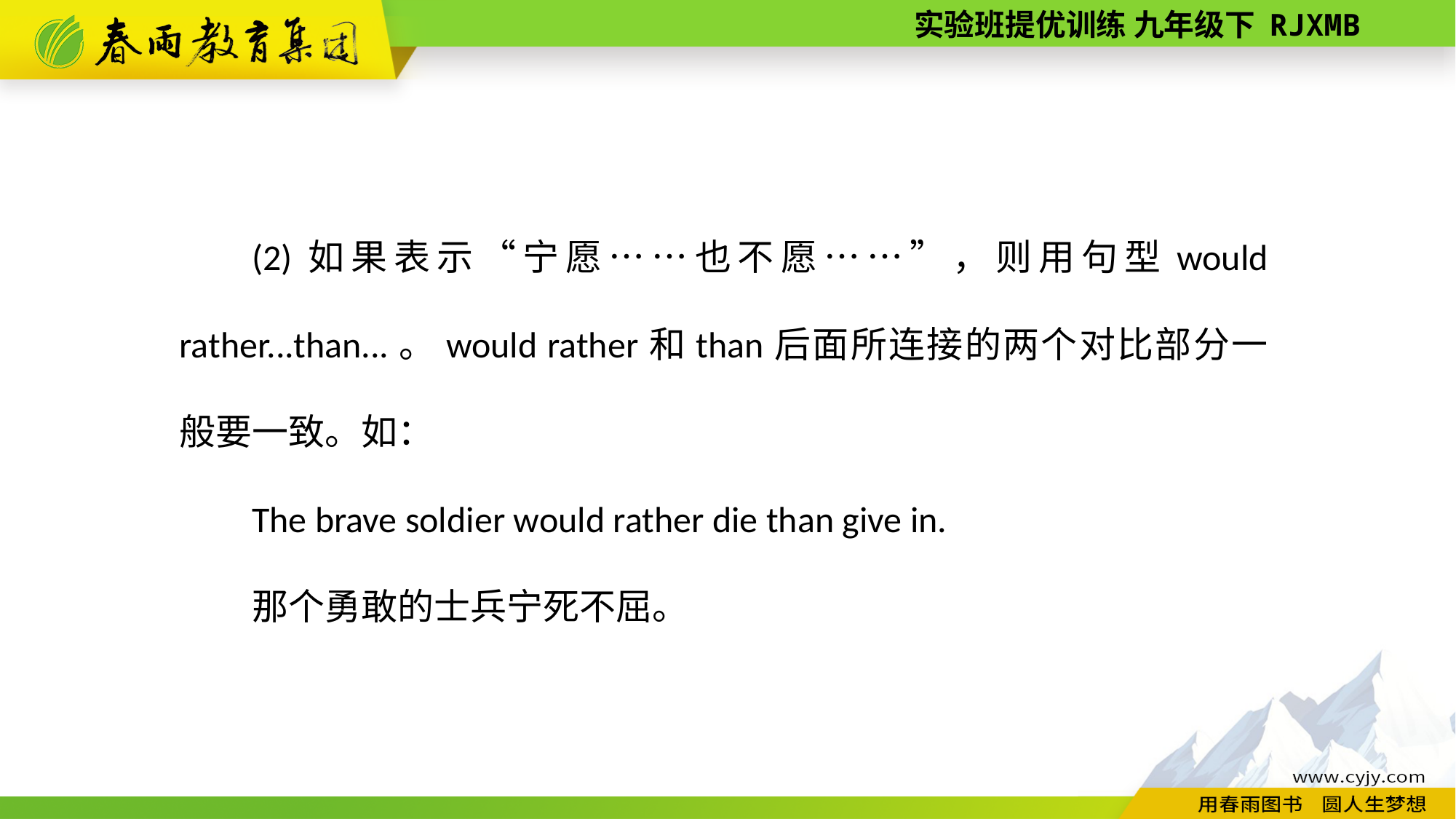

(2)如果表示“宁愿……也不愿……”，则用句型would rather...than...。would rather和than后面所连接的两个对比部分一般要一致。如：
The brave soldier would rather die than give in.
那个勇敢的士兵宁死不屈。